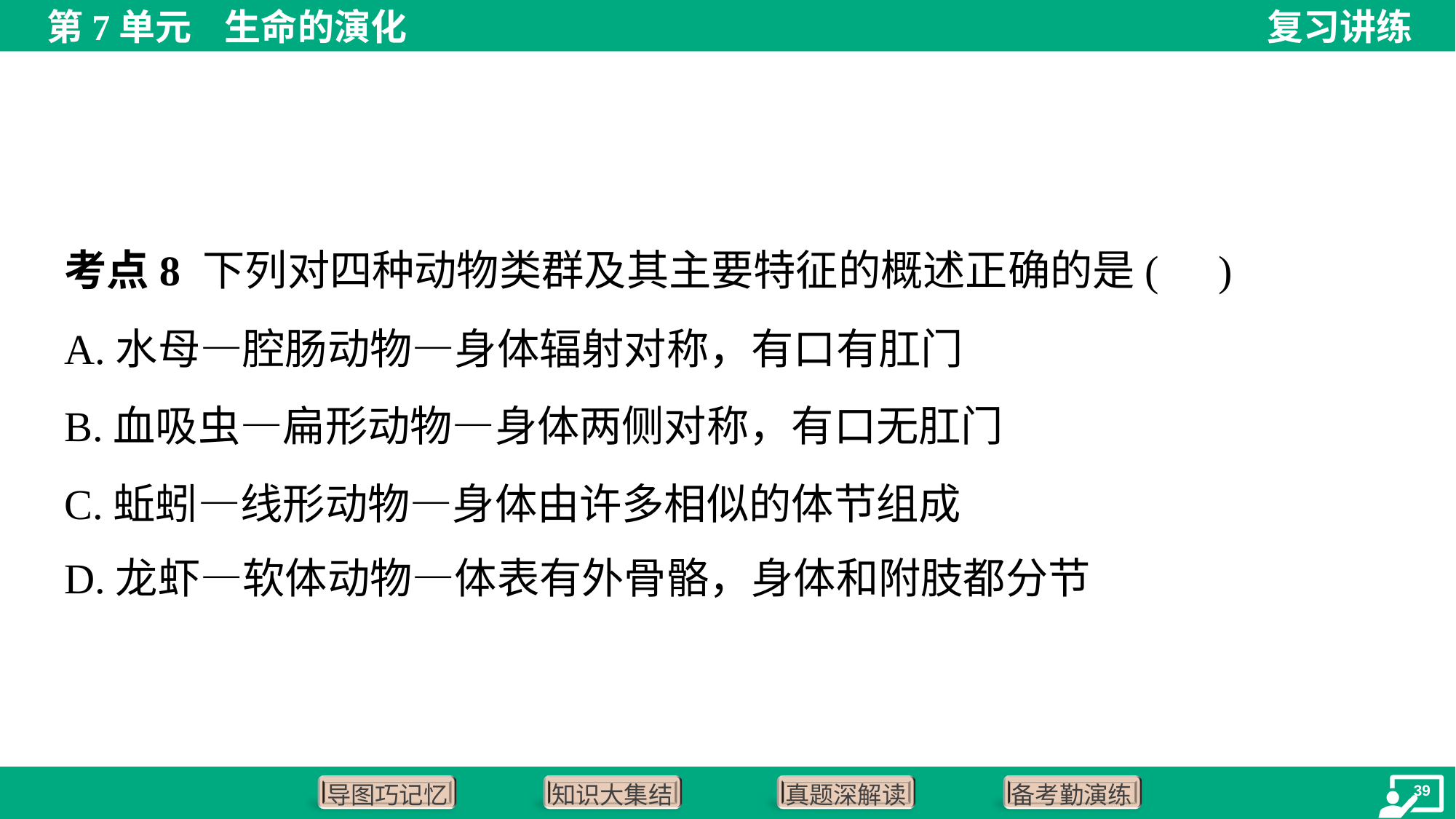

考点8 下列对四种动物类群及其主要特征的概述正确的是(     )
A.水母—腔肠动物—身体辐射对称，有口有肛门
B.血吸虫—扁形动物—身体两侧对称，有口无肛门
C.蚯蚓—线形动物—身体由许多相似的体节组成
D.龙虾—软体动物—体表有外骨骼，身体和附肢都分节